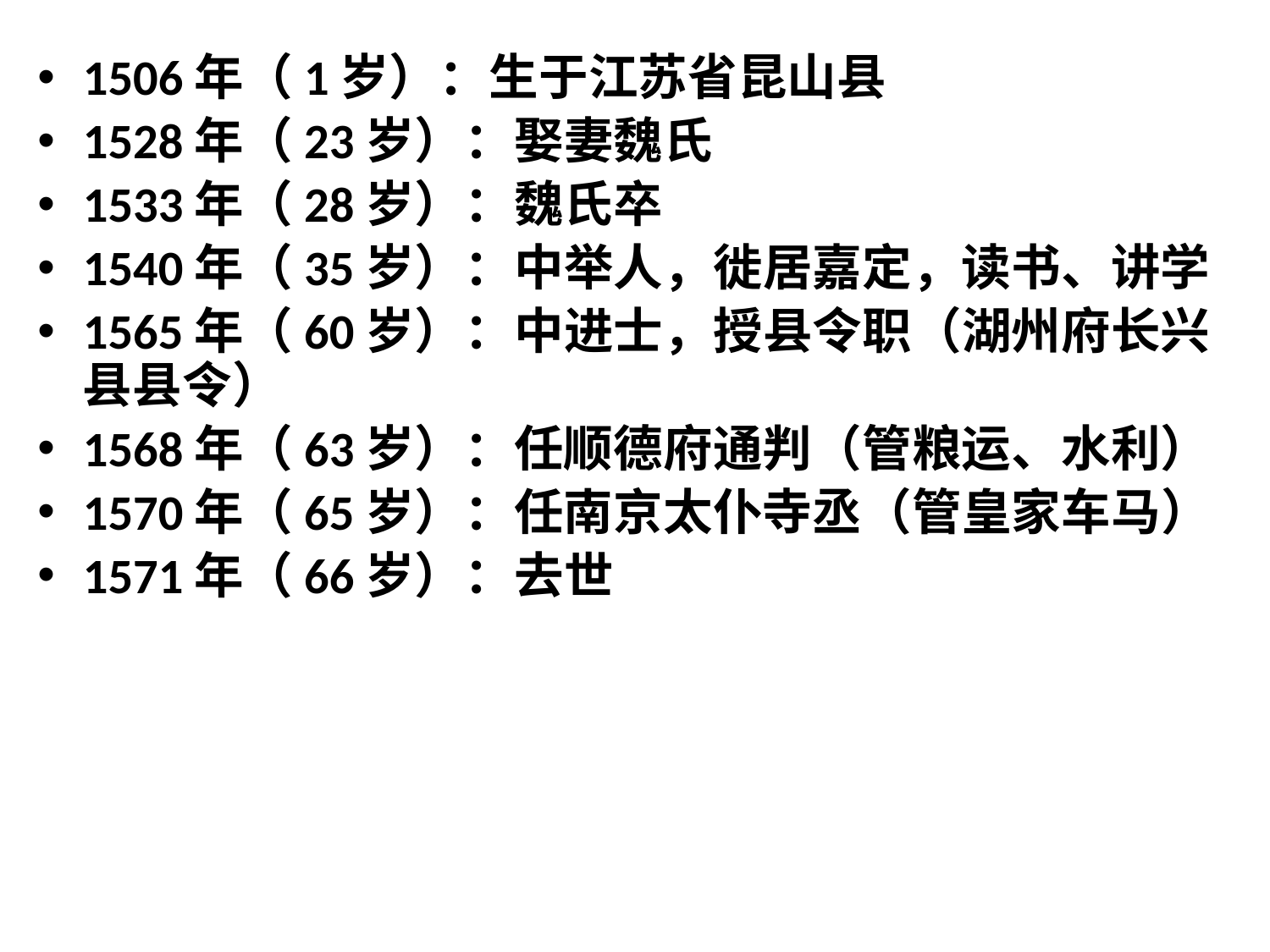

1506年（1岁）：生于江苏省昆山县
1528年（23岁）：娶妻魏氏
1533年（28岁）：魏氏卒
1540年（35岁）：中举人，徙居嘉定，读书、讲学
1565年（60岁）：中进士，授县令职（湖州府长兴县县令）
1568年（63岁）：任顺德府通判（管粮运、水利）
1570年（65岁）：任南京太仆寺丞（管皇家车马）
1571年（66岁）：去世